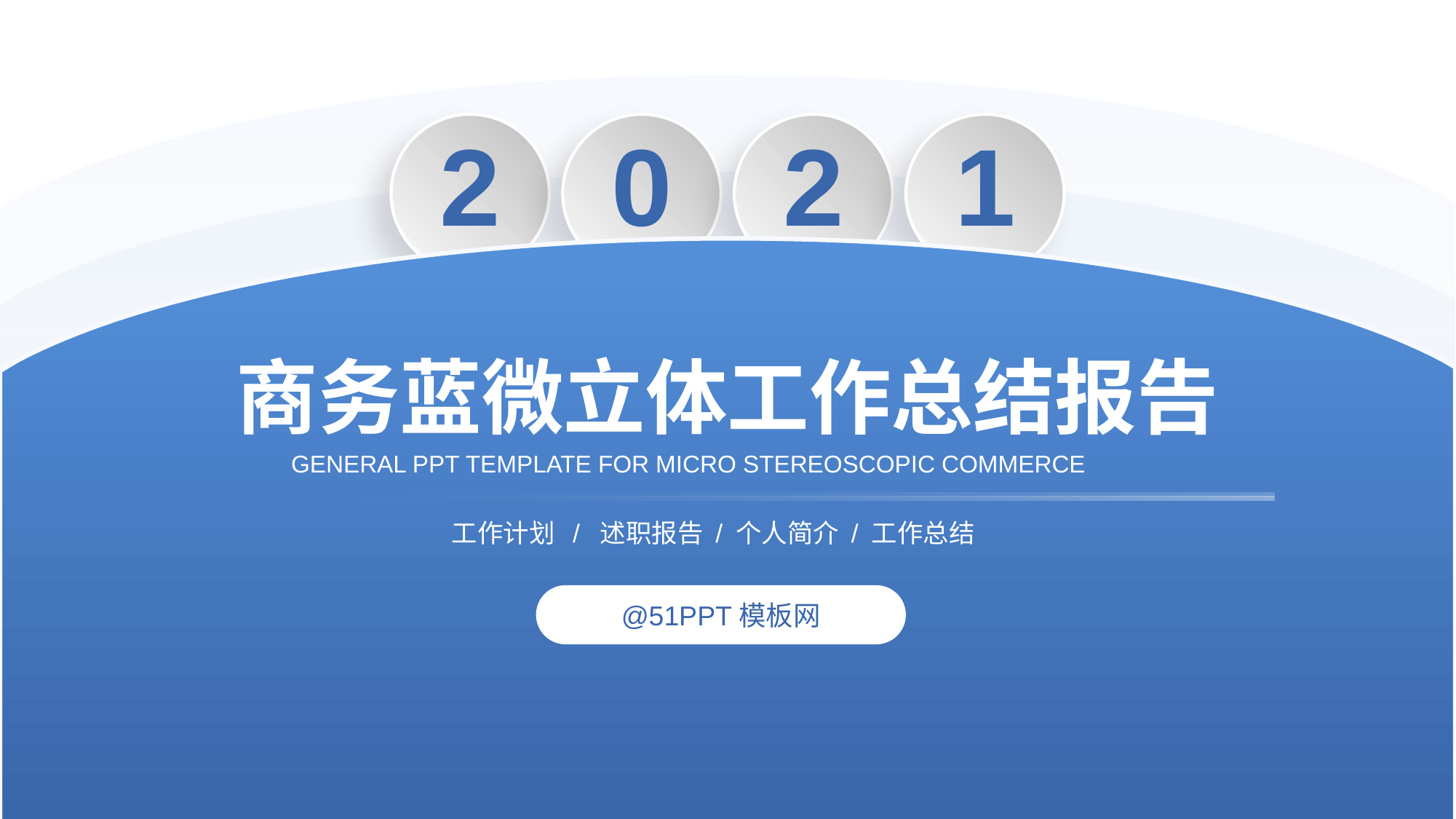

2

0

2

1

商务蓝微立体工作总结报告
 GENERAL PPT TEMPLATE FOR MICRO STEREOSCOPIC COMMERCE

工作计划  /  述职报告 / 个人简介 / 工作总结
@51PPT模板网